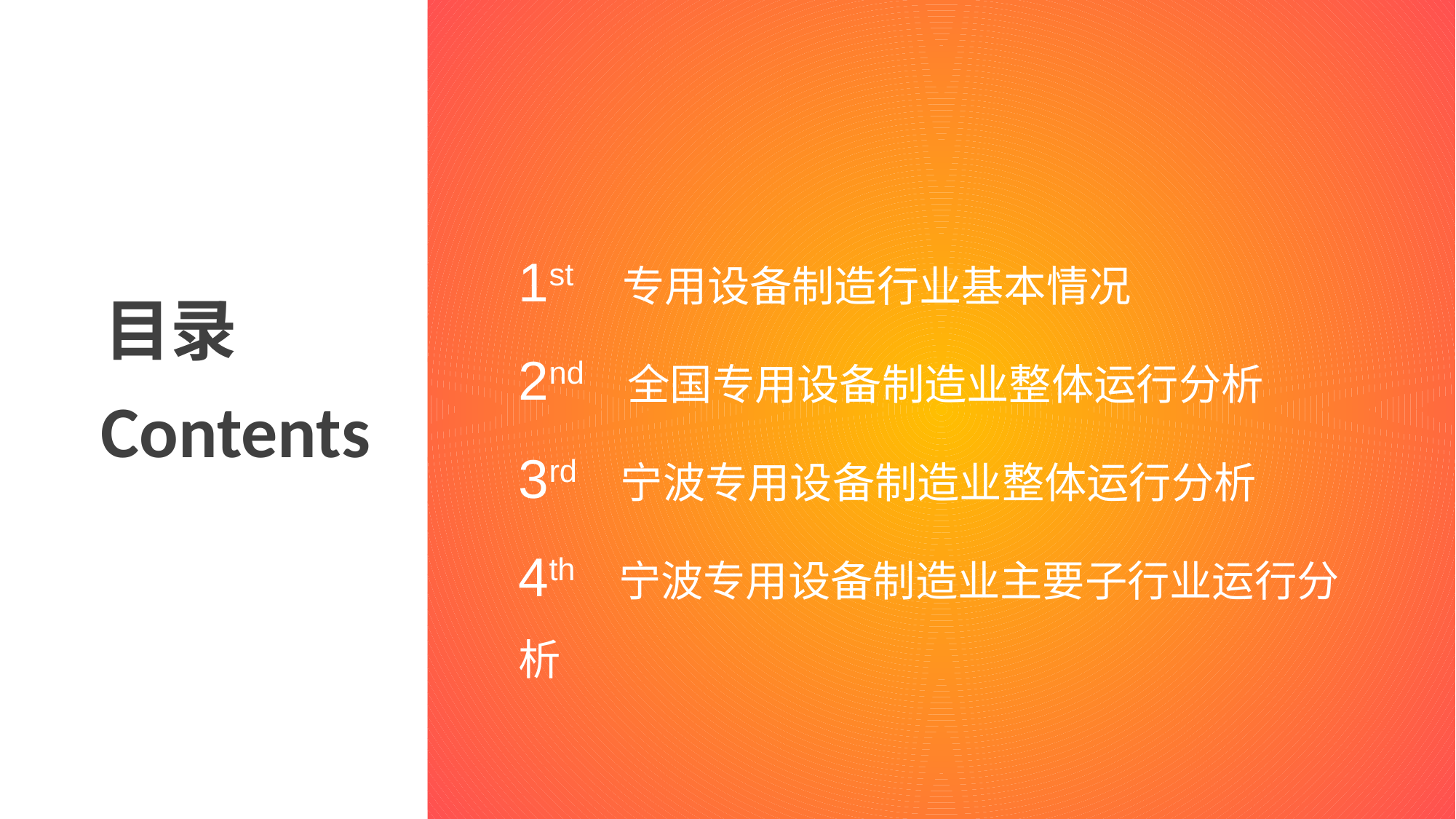

1st   专用设备制造行业基本情况
2nd  全国专用设备制造业整体运行分析
3rd  宁波专用设备制造业整体运行分析
4th  宁波专用设备制造业主要子行业运行分析
目录
Contents